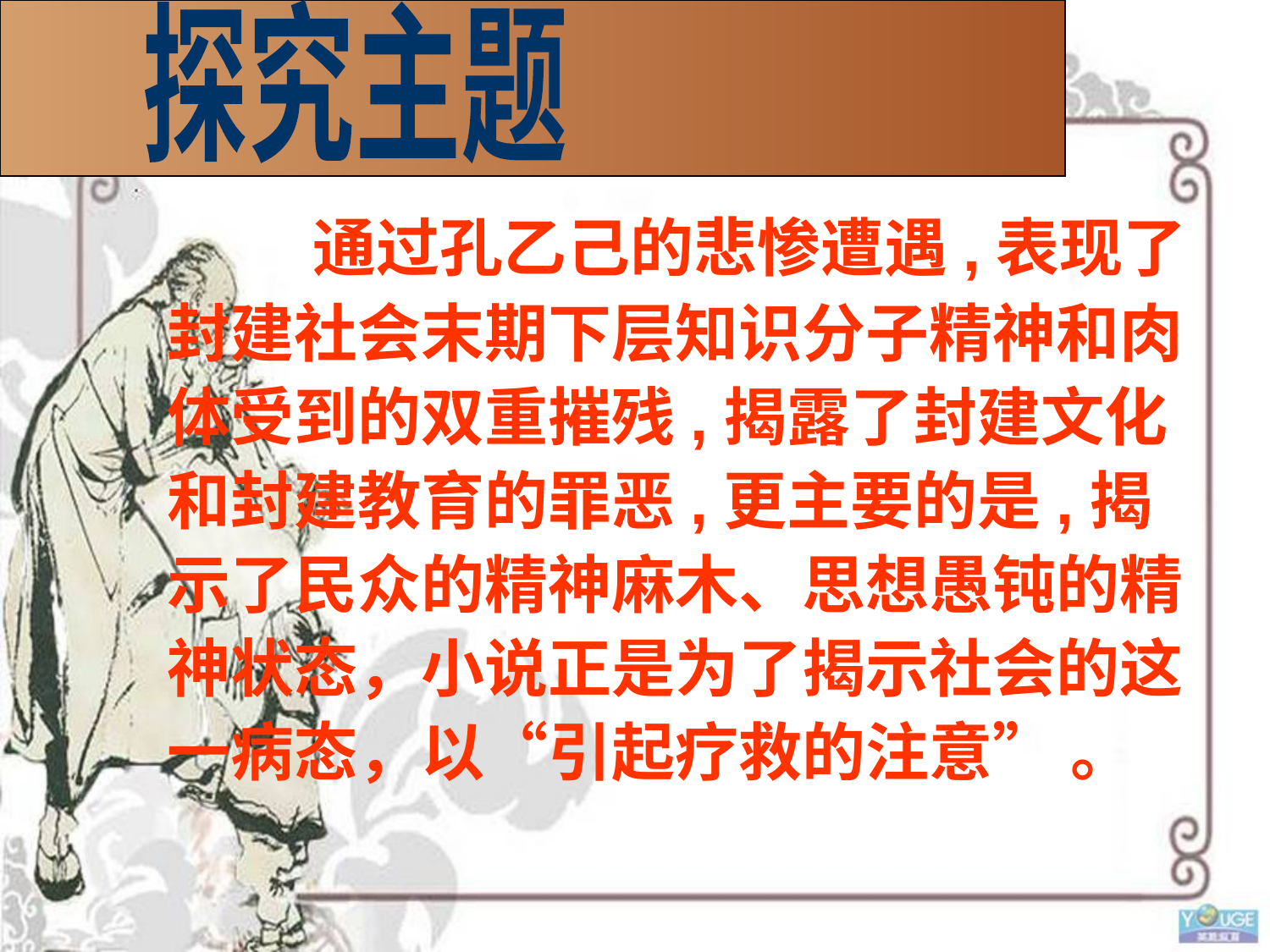

探究主题
        通过孔乙己的悲惨遭遇,表现了封建社会末期下层知识分子精神和肉体受到的双重摧残,揭露了封建文化和封建教育的罪恶,更主要的是,揭示了民众的精神麻木、思想愚钝的精神状态，小说正是为了揭示社会的这一病态，以“引起疗救的注意” 。